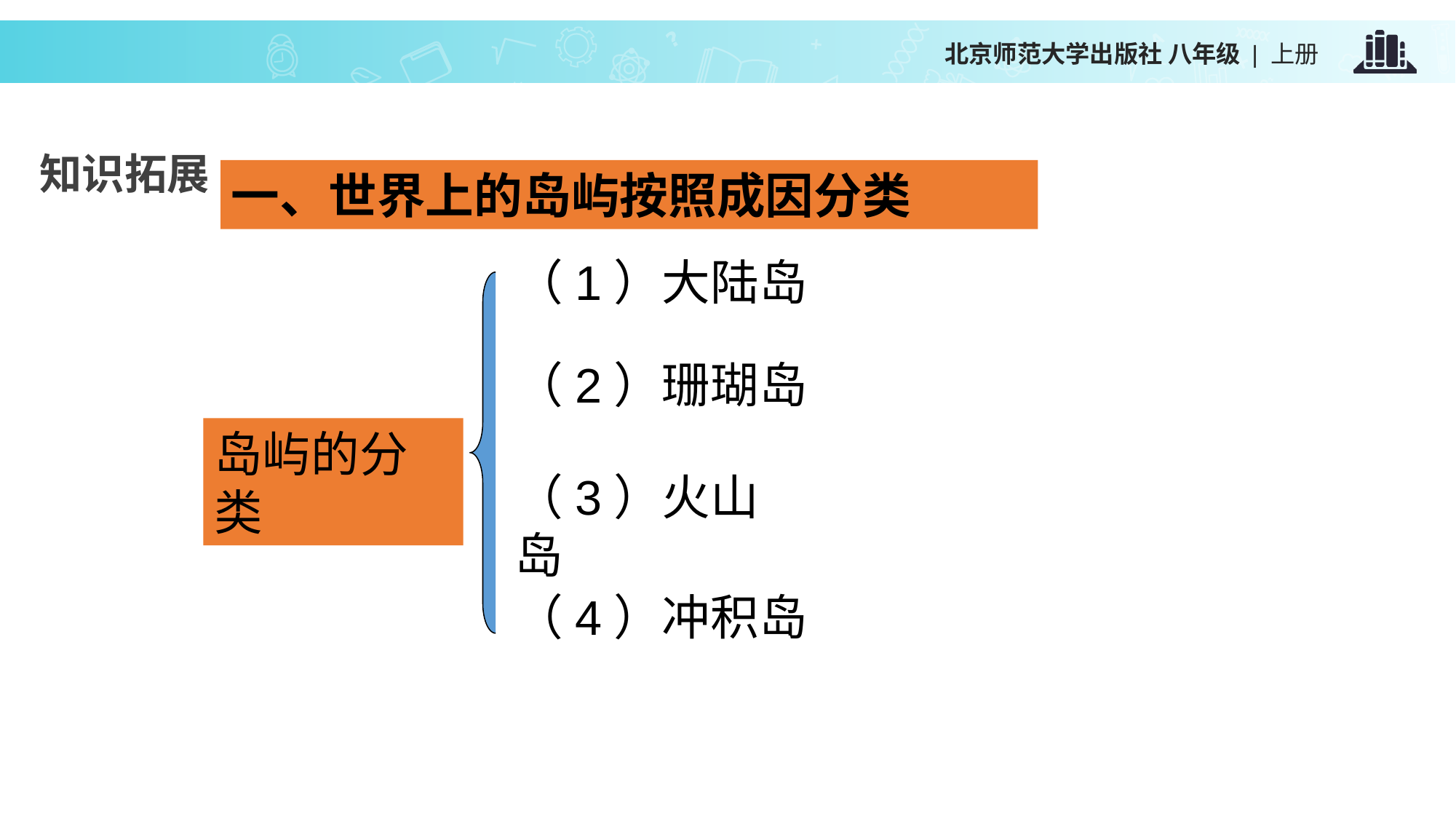

知识拓展
一、世界上的岛屿按照成因分类
（1）大陆岛

（2）珊瑚岛
岛屿的分类
（3）火山岛
（4）冲积岛